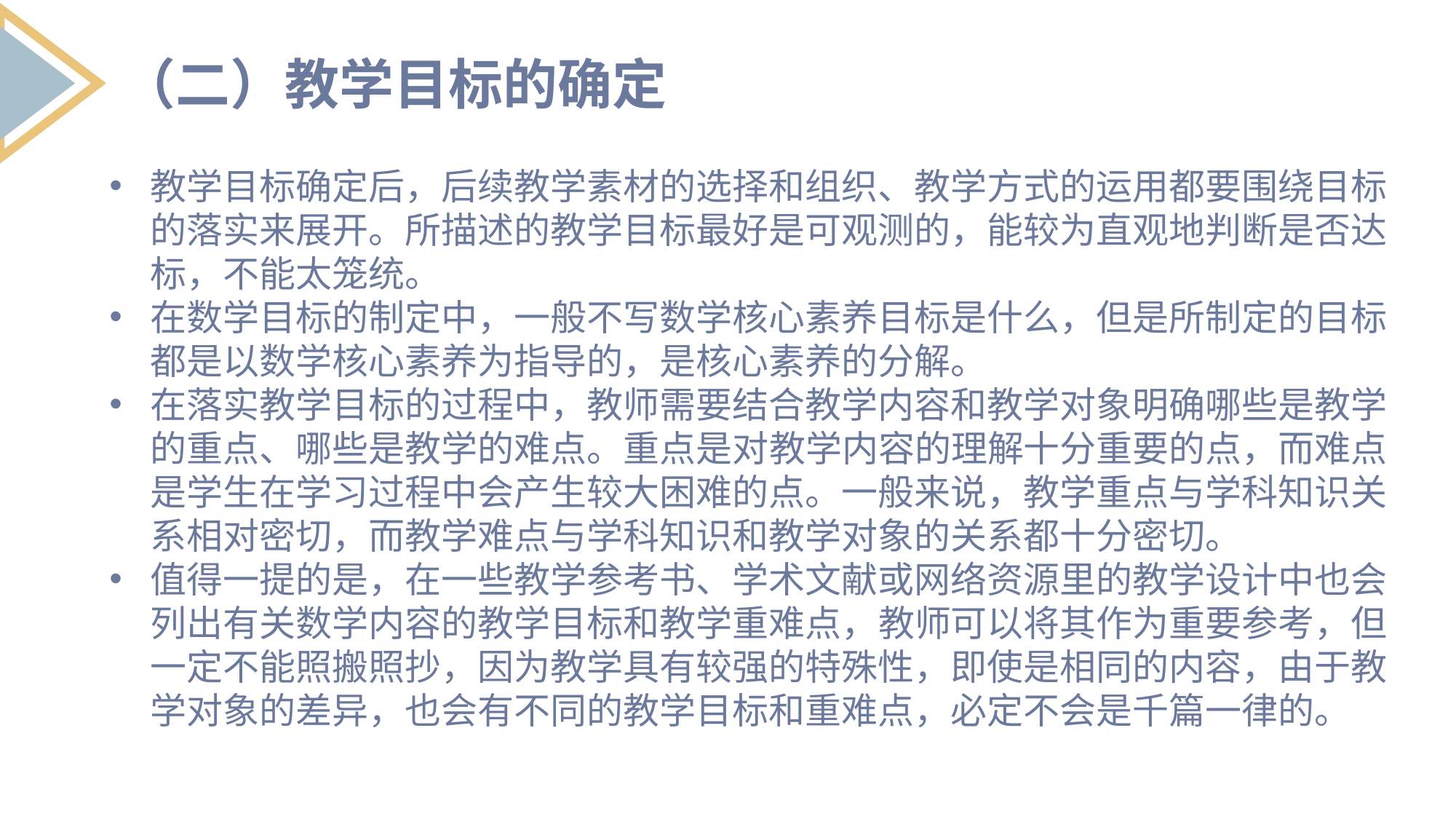

（二）教学目标的确定

教学目标确定后，后续教学素材的选择和组织、教学方式的运用都要围绕目标的落实来展开。所描述的教学目标最好是可观测的，能较为直观地判断是否达标，不能太笼统。
在数学目标的制定中，一般不写数学核心素养目标是什么，但是所制定的目标都是以数学核心素养为指导的，是核心素养的分解。
在落实教学目标的过程中，教师需要结合教学内容和教学对象明确哪些是教学的重点、哪些是教学的难点。重点是对教学内容的理解十分重要的点，而难点是学生在学习过程中会产生较大困难的点。一般来说，教学重点与学科知识关系相对密切，而教学难点与学科知识和教学对象的关系都十分密切。
值得一提的是，在一些教学参考书、学术文献或网络资源里的教学设计中也会列出有关数学内容的教学目标和教学重难点，教师可以将其作为重要参考，但一定不能照搬照抄，因为教学具有较强的特殊性，即使是相同的内容，由于教学对象的差异，也会有不同的教学目标和重难点，必定不会是千篇一律的。